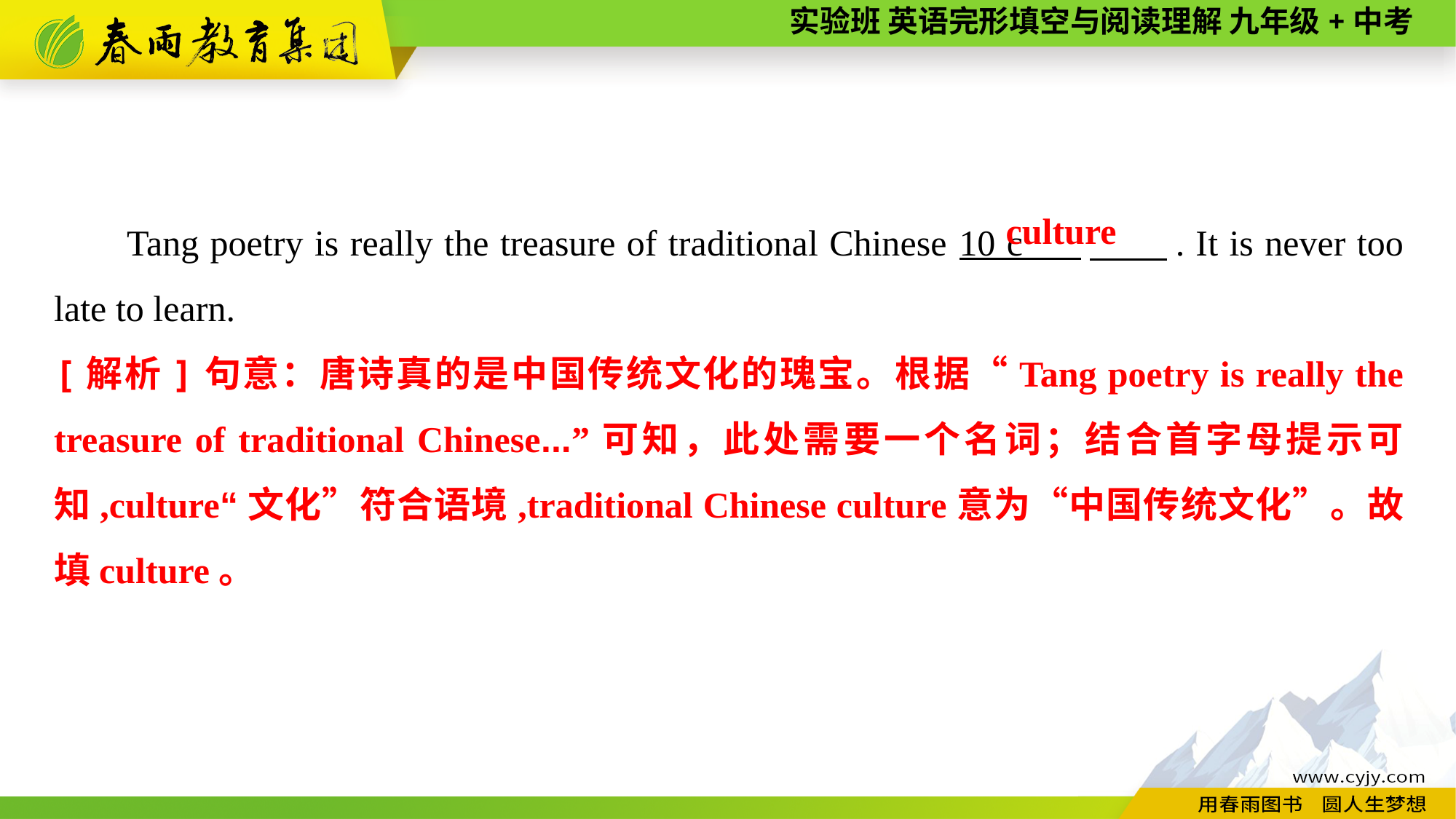

Tang poetry is really the treasure of traditional Chinese 10 c     　　. It is never too late to learn.
culture
[解析]句意：唐诗真的是中国传统文化的瑰宝。根据“Tang poetry is really the treasure of traditional Chinese...”可知，此处需要一个名词；结合首字母提示可知,culture“文化”符合语境,traditional Chinese culture意为“中国传统文化”。故填culture。